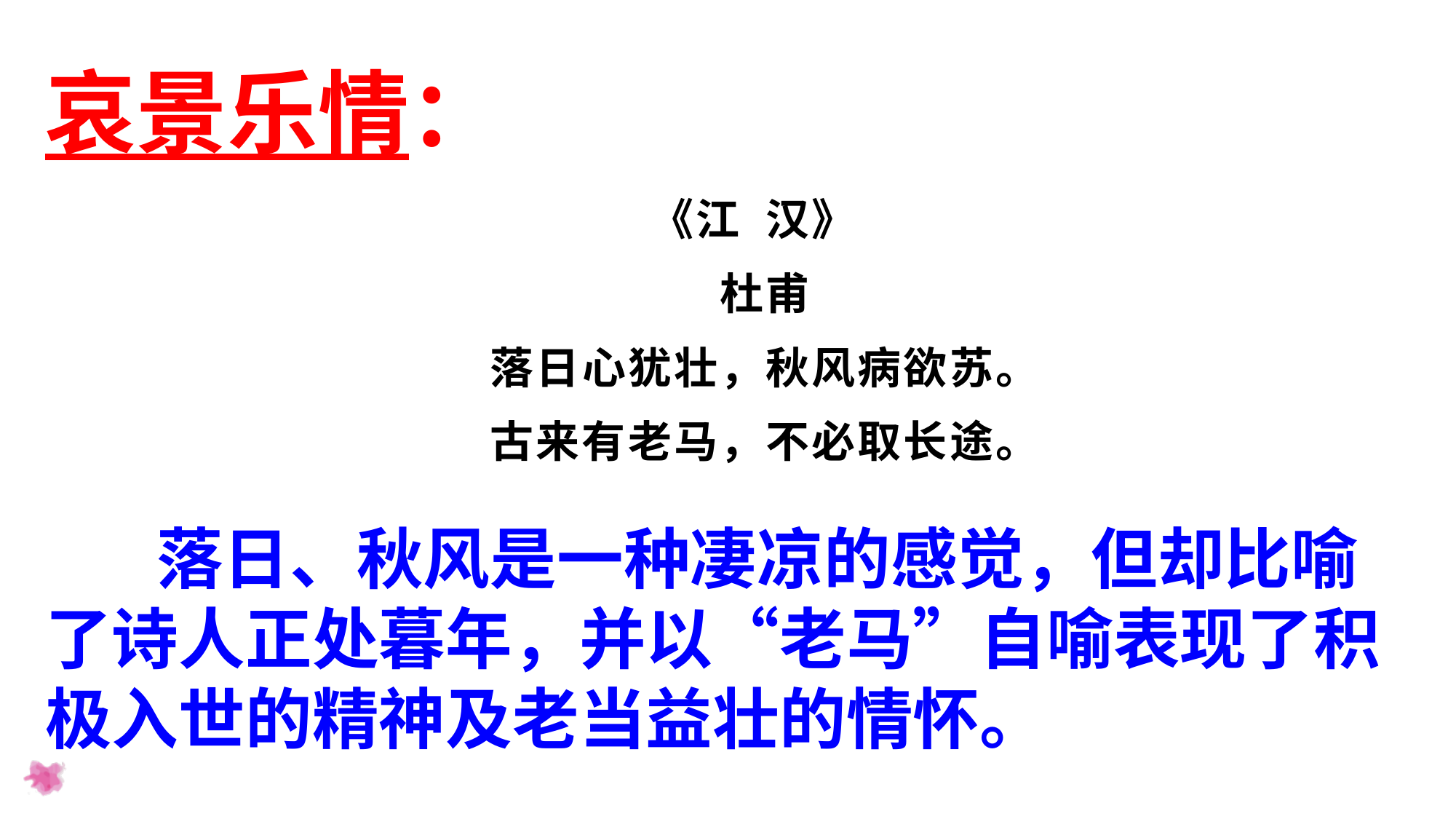

哀景乐情：
《江  汉》
杜甫
落日心犹壮，秋风病欲苏。
古来有老马，不必取长途。

       落日、秋风是一种凄凉的感觉，但却比喻了诗人正处暮年，并以“老马”自喻表现了积极入世的精神及老当益壮的情怀。